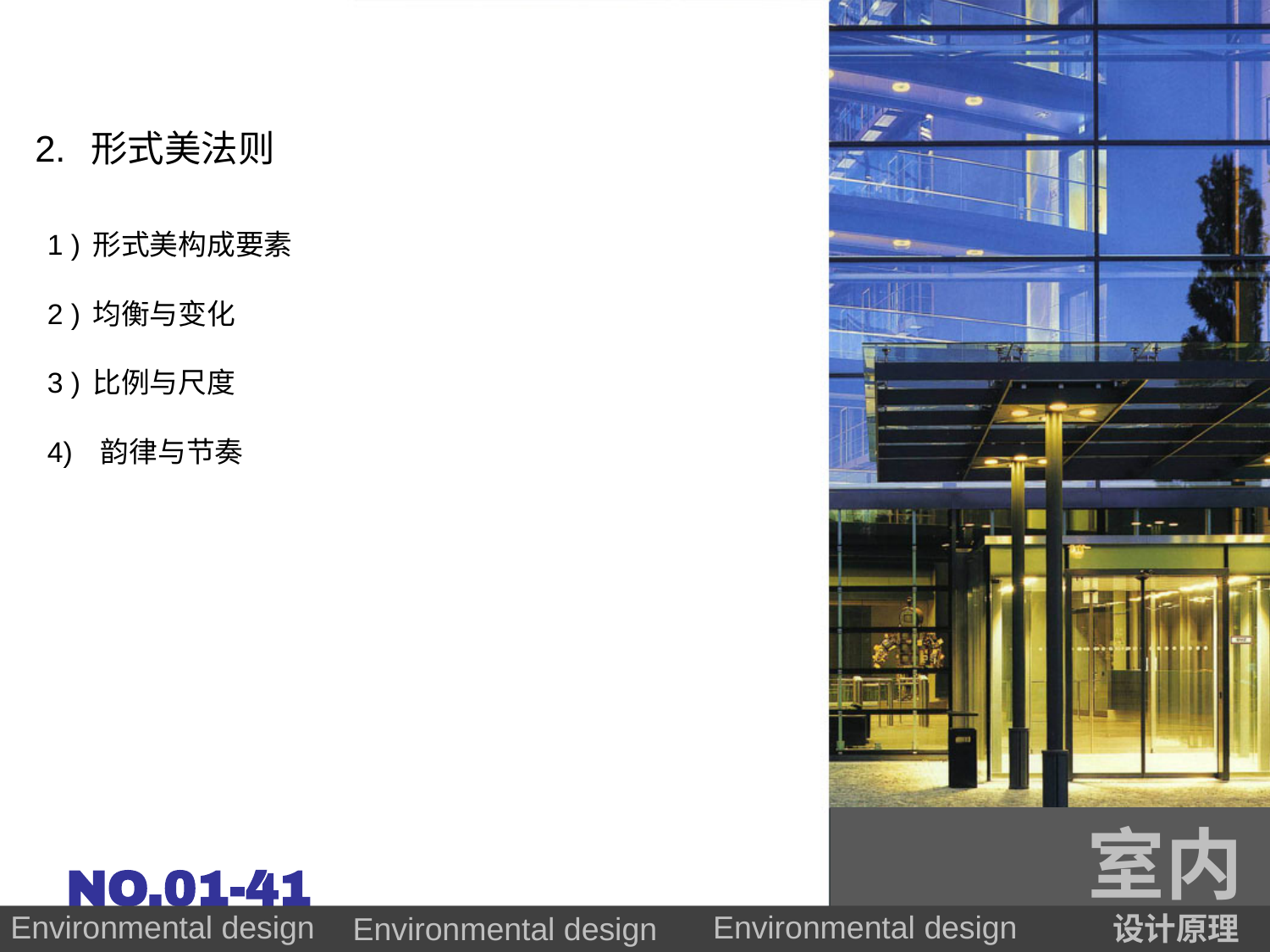

# 2. 形式美法则
1 )形式美构成要素
2 )均衡与变化
3 )比例与尺度
4)  韵律与节奏
室内

NO.01-41
设计原理
Environmental design
Environmental design
Environmental design